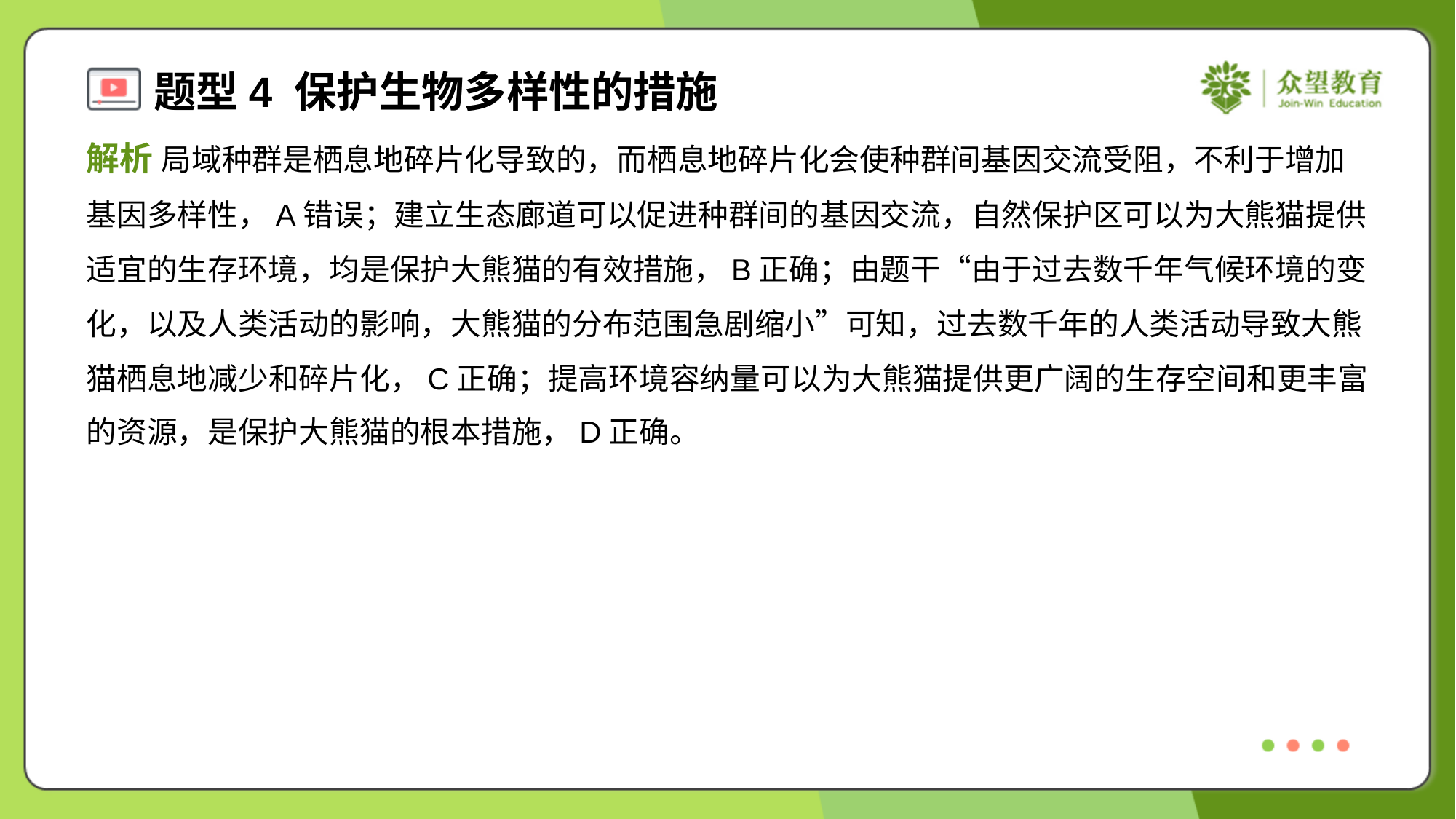

解析 局域种群是栖息地碎片化导致的，而栖息地碎片化会使种群间基因交流受阻，不利于增加
基因多样性，A错误；建立生态廊道可以促进种群间的基因交流，自然保护区可以为大熊猫提供
适宜的生存环境，均是保护大熊猫的有效措施，B正确；由题干“由于过去数千年气候环境的变
化，以及人类活动的影响，大熊猫的分布范围急剧缩小”可知，过去数千年的人类活动导致大熊
猫栖息地减少和碎片化，C正确；提高环境容纳量可以为大熊猫提供更广阔的生存空间和更丰富
的资源，是保护大熊猫的根本措施，D正确。